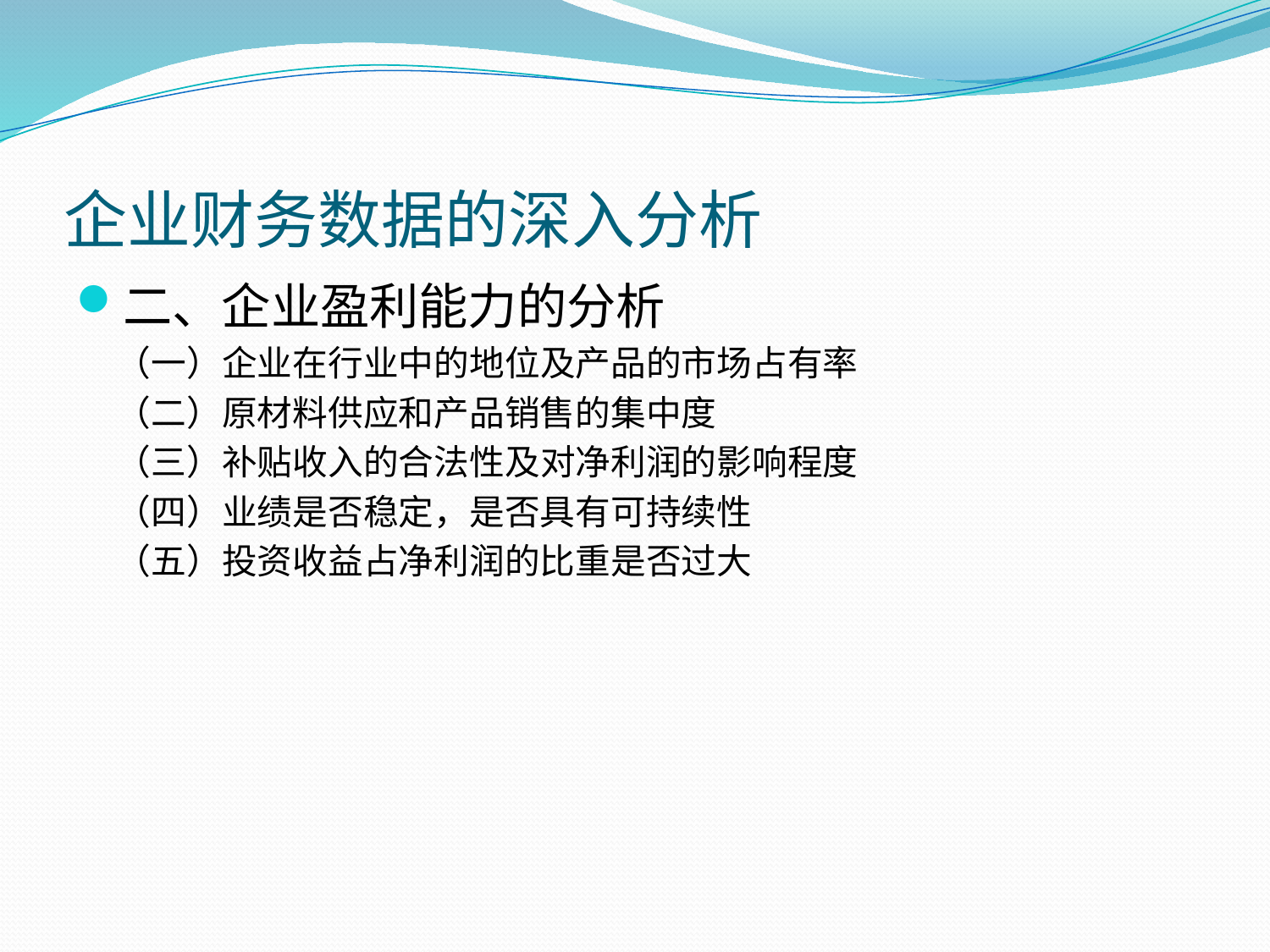

# 企业财务数据的深入分析
二、企业盈利能力的分析
    （一）企业在行业中的地位及产品的市场占有率
    （二）原材料供应和产品销售的集中度
    （三）补贴收入的合法性及对净利润的影响程度
    （四）业绩是否稳定，是否具有可持续性
    （五）投资收益占净利润的比重是否过大